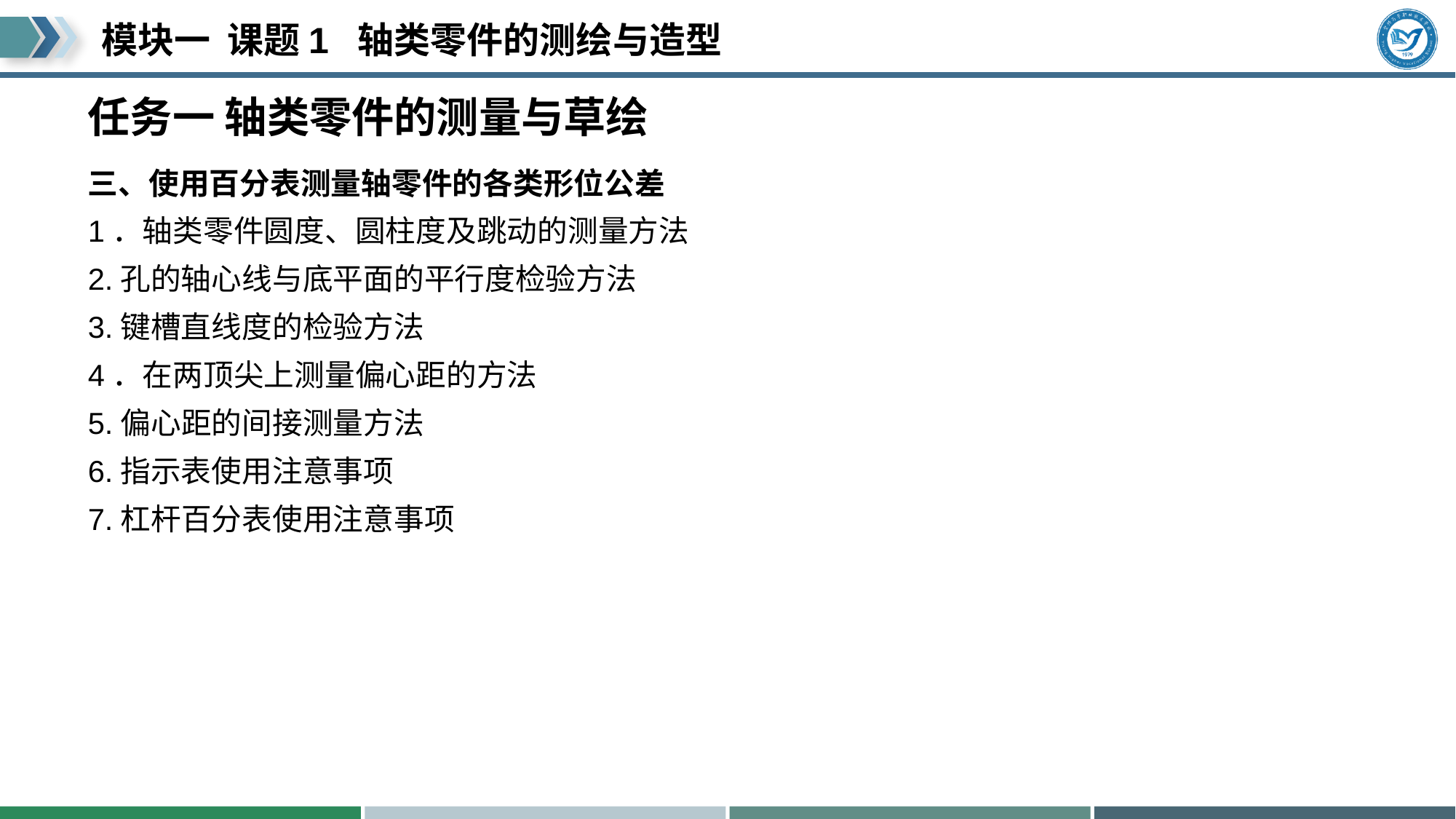

# 任务一 轴类零件的测量与草绘
三、使用百分表测量轴零件的各类形位公差
1．轴类零件圆度、圆柱度及跳动的测量方法
2.孔的轴心线与底平面的平行度检验方法
3.键槽直线度的检验方法
4．在两顶尖上测量偏心距的方法
5.偏心距的间接测量方法
6.指示表使用注意事项
7.杠杆百分表使用注意事项